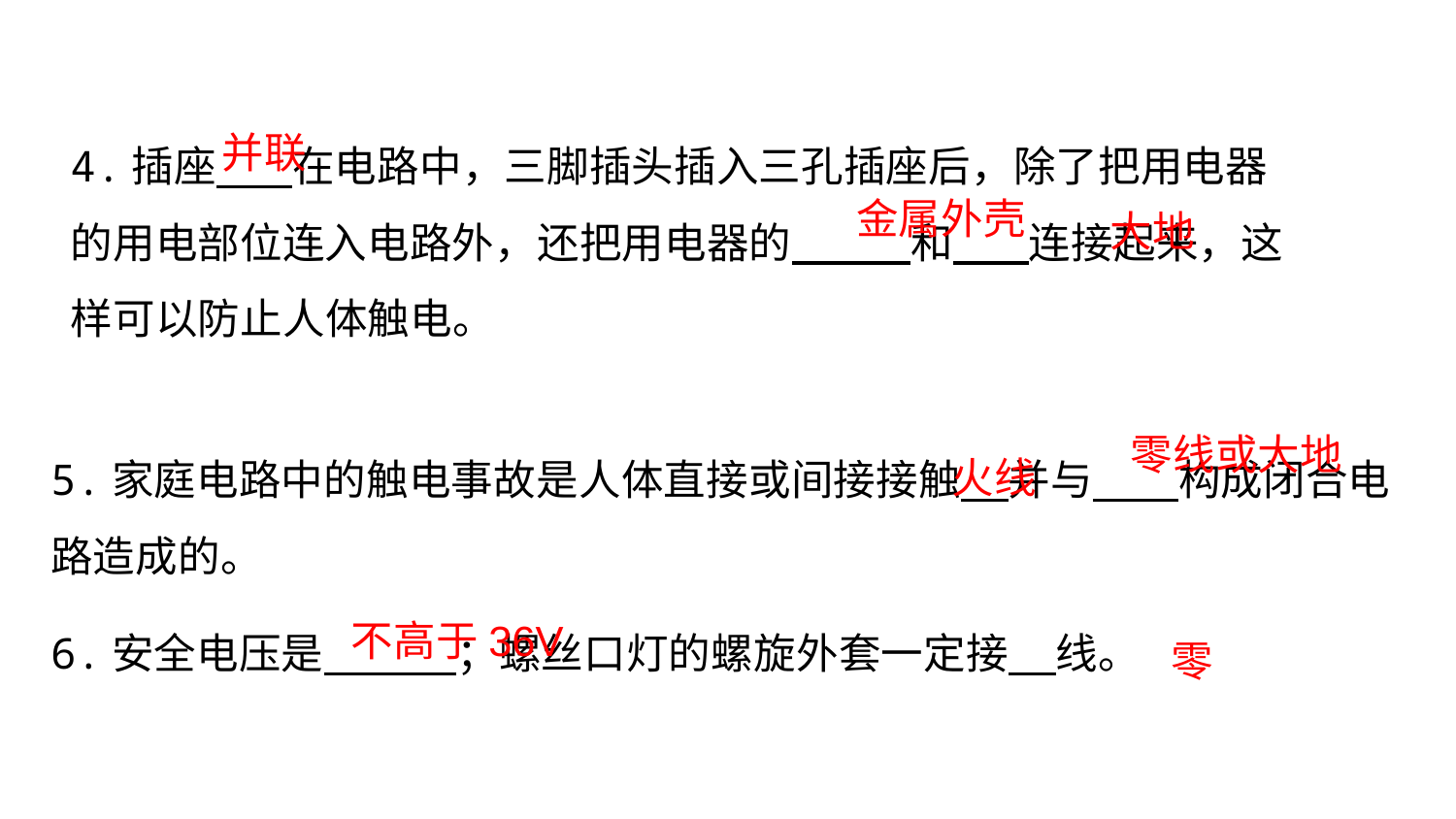

4.插座        在电路中，三脚插头插入三孔插座后，除了把用电器的用电部位连入电路外，还把用电器的        ＿和        连接起来，这样可以防止人体触电。
并联
金属外壳
大地
5.家庭电路中的触电事故是人体直接或间接接触     并与         构成闭合电路造成的。
6.安全电压是              ；螺丝口灯的螺旋外套一定接     线。
零线或大地
火线
不高于36V
零